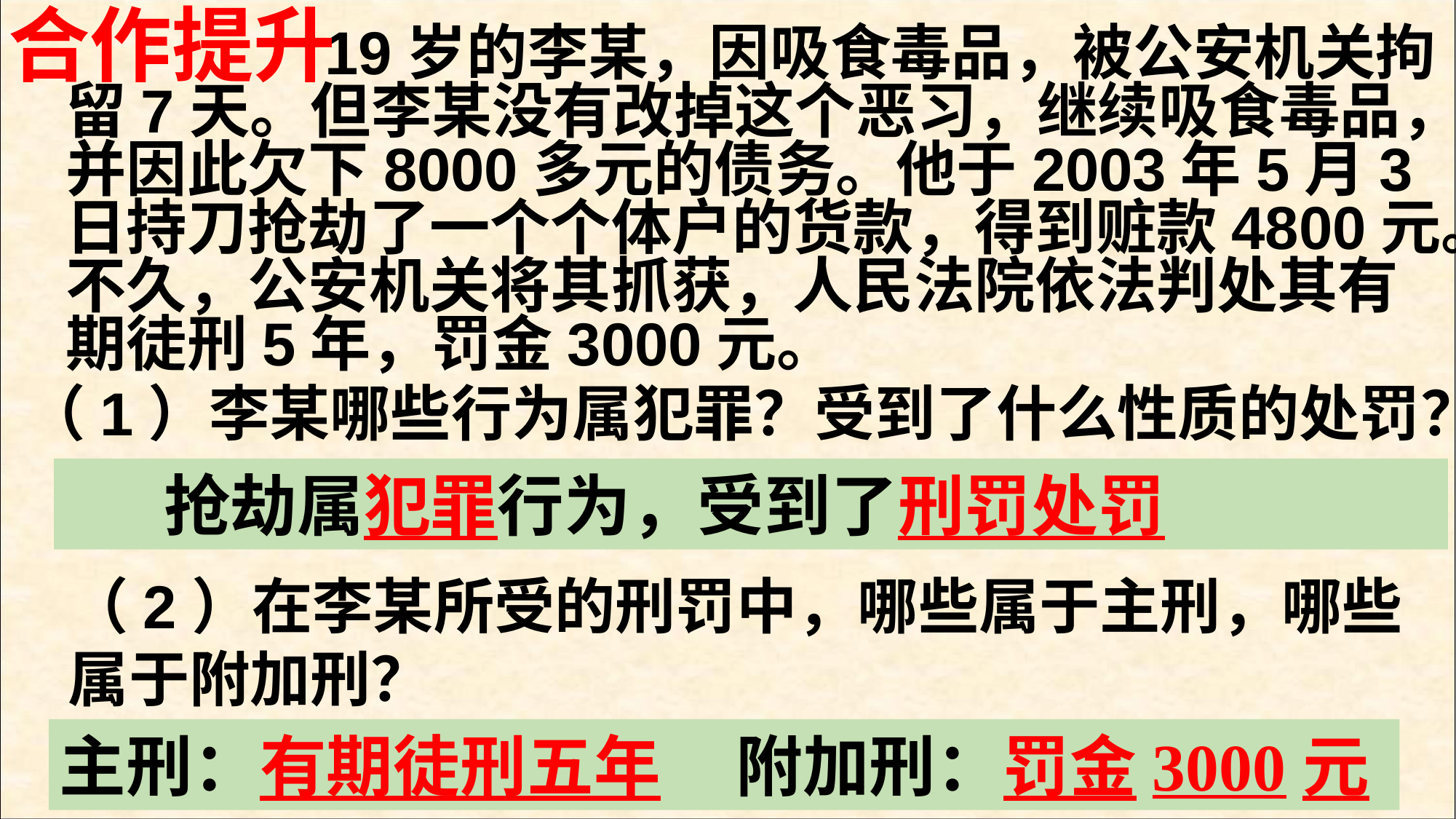

合作提升
                      19岁的李某，因吸食毒品，被公安机关拘留7天。但李某没有改掉这个恶习，继续吸食毒品，并因此欠下8000多元的债务。他于2003年5月3日持刀抢劫了一个个体户的货款，得到赃款4800元。不久，公安机关将其抓获，人民法院依法判处其有期徒刑5年，罚金3000元。
（1）李某哪些行为属犯罪？受到了什么性质的处罚？
        抢劫属犯罪行为，受到了刑罚处罚
（2）在李某所受的刑罚中，哪些属于主刑，哪些属于附加刑？
主刑：有期徒刑五年     附加刑：罚金3000元